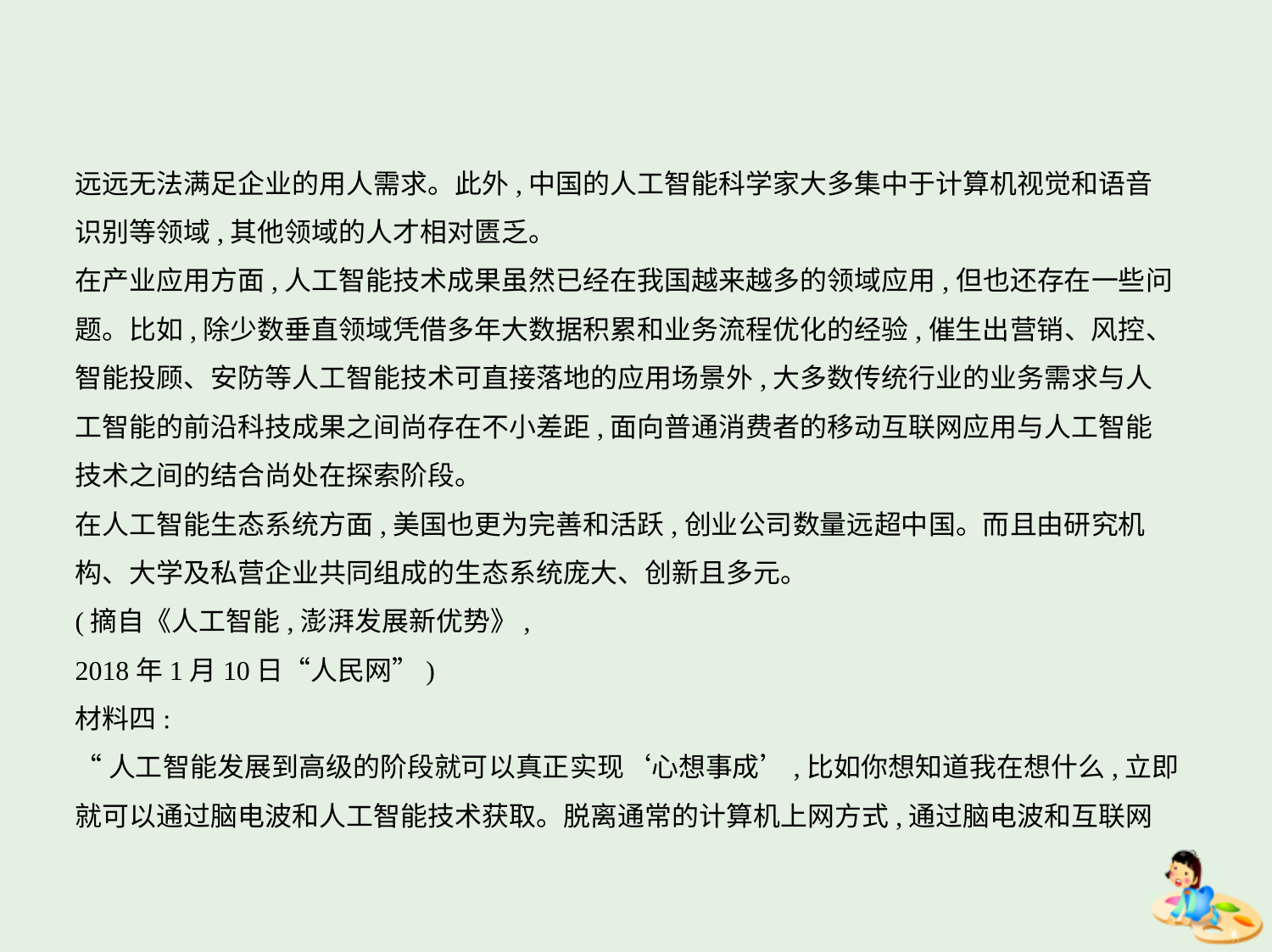

远远无法满足企业的用人需求。此外,中国的人工智能科学家大多集中于计算机视觉和语音
识别等领域,其他领域的人才相对匮乏。
在产业应用方面,人工智能技术成果虽然已经在我国越来越多的领域应用,但也还存在一些问
题。比如,除少数垂直领域凭借多年大数据积累和业务流程优化的经验,催生出营销、风控、
智能投顾、安防等人工智能技术可直接落地的应用场景外,大多数传统行业的业务需求与人
工智能的前沿科技成果之间尚存在不小差距,面向普通消费者的移动互联网应用与人工智能
技术之间的结合尚处在探索阶段。
在人工智能生态系统方面,美国也更为完善和活跃,创业公司数量远超中国。而且由研究机
构、大学及私营企业共同组成的生态系统庞大、创新且多元。
(摘自《人工智能,澎湃发展新优势》,
2018年1月10日“人民网”)
材料四:
“人工智能发展到高级的阶段就可以真正实现‘心想事成’,比如你想知道我在想什么,立即
就可以通过脑电波和人工智能技术获取。脱离通常的计算机上网方式,通过脑电波和互联网